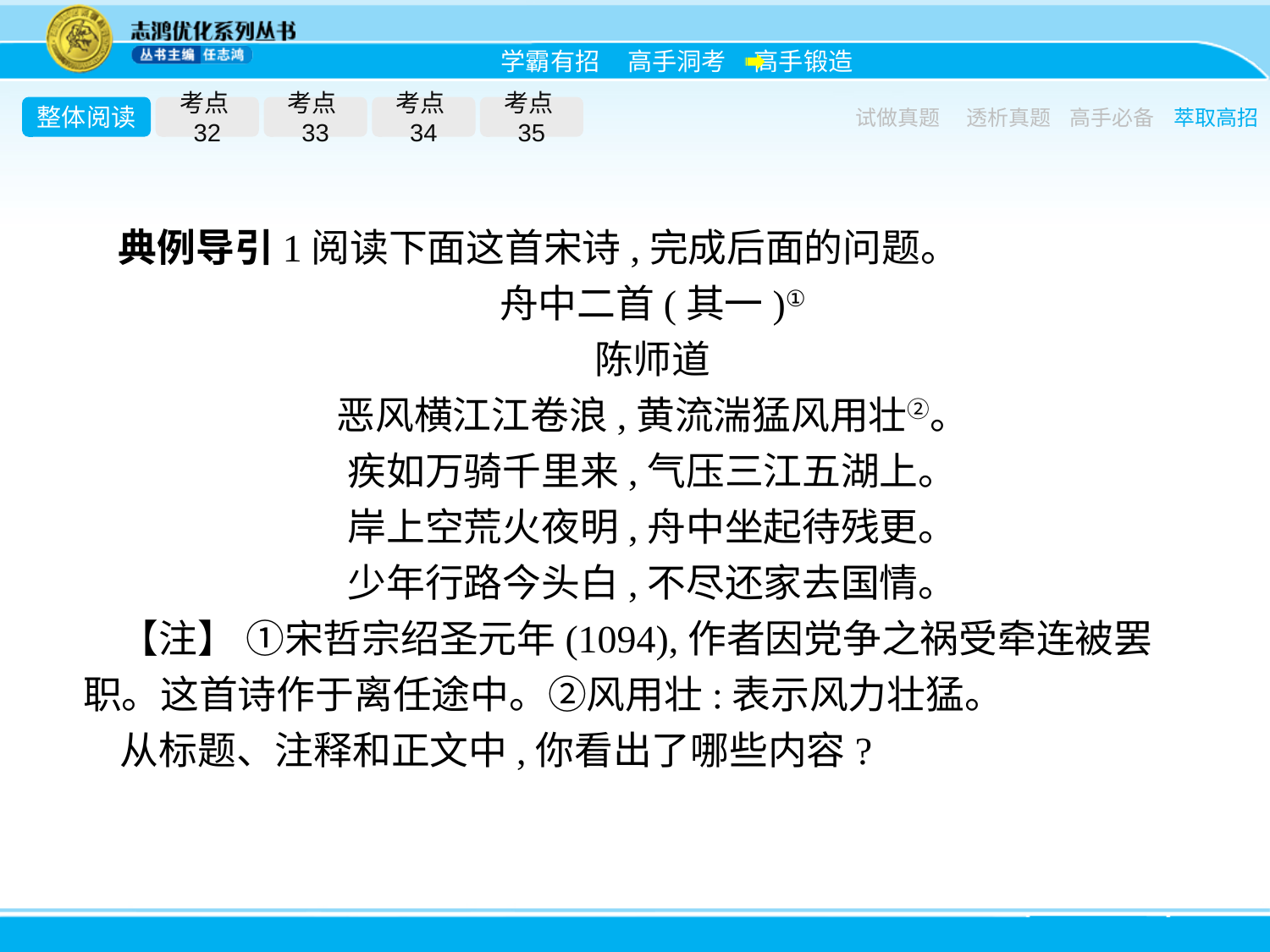

整体阅读
考点32
考点33
考点34
考点35
试做真题
透析真题
高手必备
萃取高招
典例导引1阅读下面这首宋诗,完成后面的问题。
舟中二首(其一)①
陈师道
恶风横江江卷浪,黄流湍猛风用壮②。
疾如万骑千里来,气压三江五湖上。
岸上空荒火夜明,舟中坐起待残更。
少年行路今头白,不尽还家去国情。
【注】 ①宋哲宗绍圣元年(1094),作者因党争之祸受牵连被罢职。这首诗作于离任途中。②风用壮:表示风力壮猛。
从标题、注释和正文中,你看出了哪些内容?